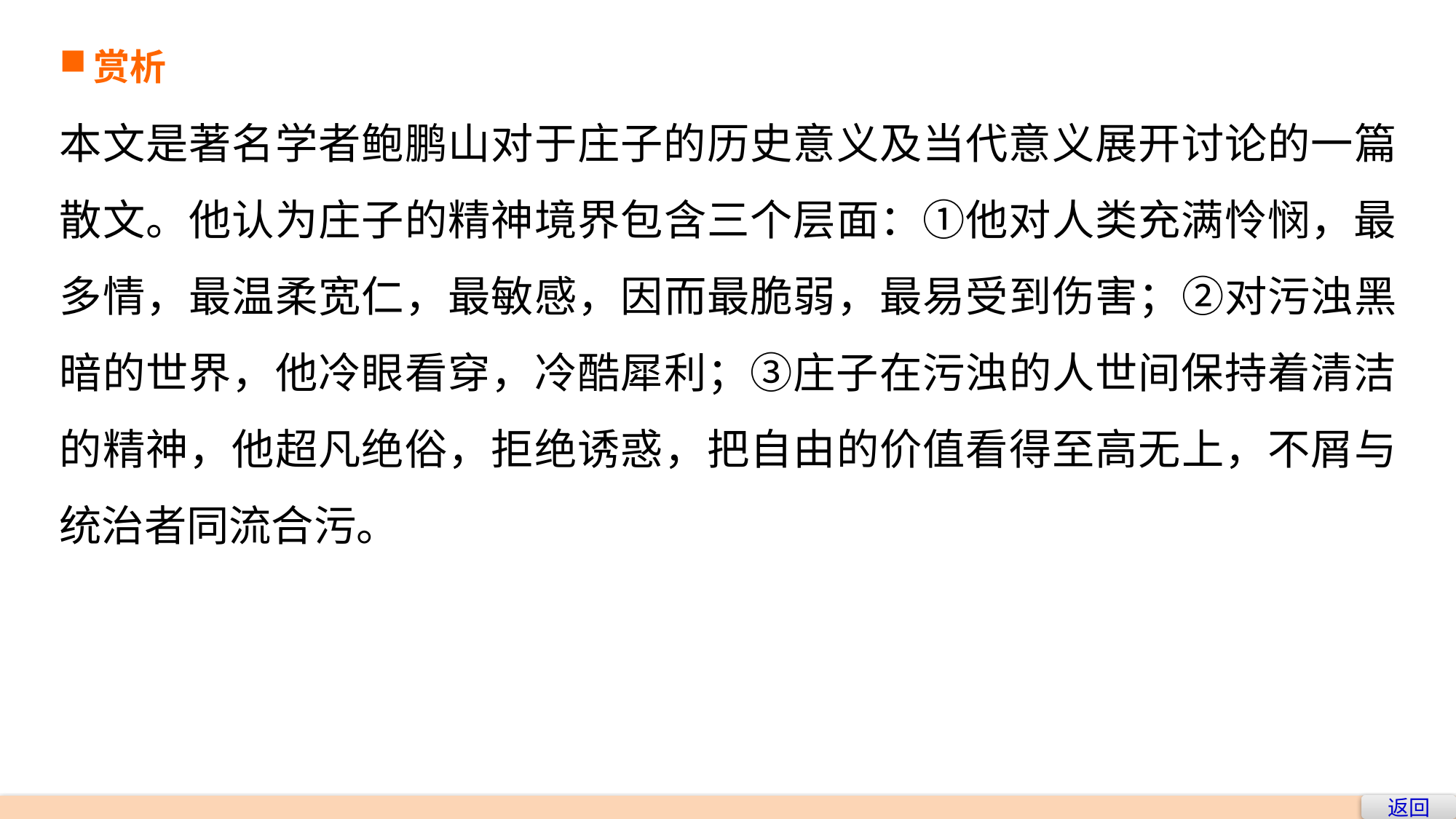

赏析
本文是著名学者鲍鹏山对于庄子的历史意义及当代意义展开讨论的一篇散文。他认为庄子的精神境界包含三个层面：①他对人类充满怜悯，最多情，最温柔宽仁，最敏感，因而最脆弱，最易受到伤害；②对污浊黑暗的世界，他冷眼看穿，冷酷犀利；③庄子在污浊的人世间保持着清洁的精神，他超凡绝俗，拒绝诱惑，把自由的价值看得至高无上，不屑与统治者同流合污。
返回